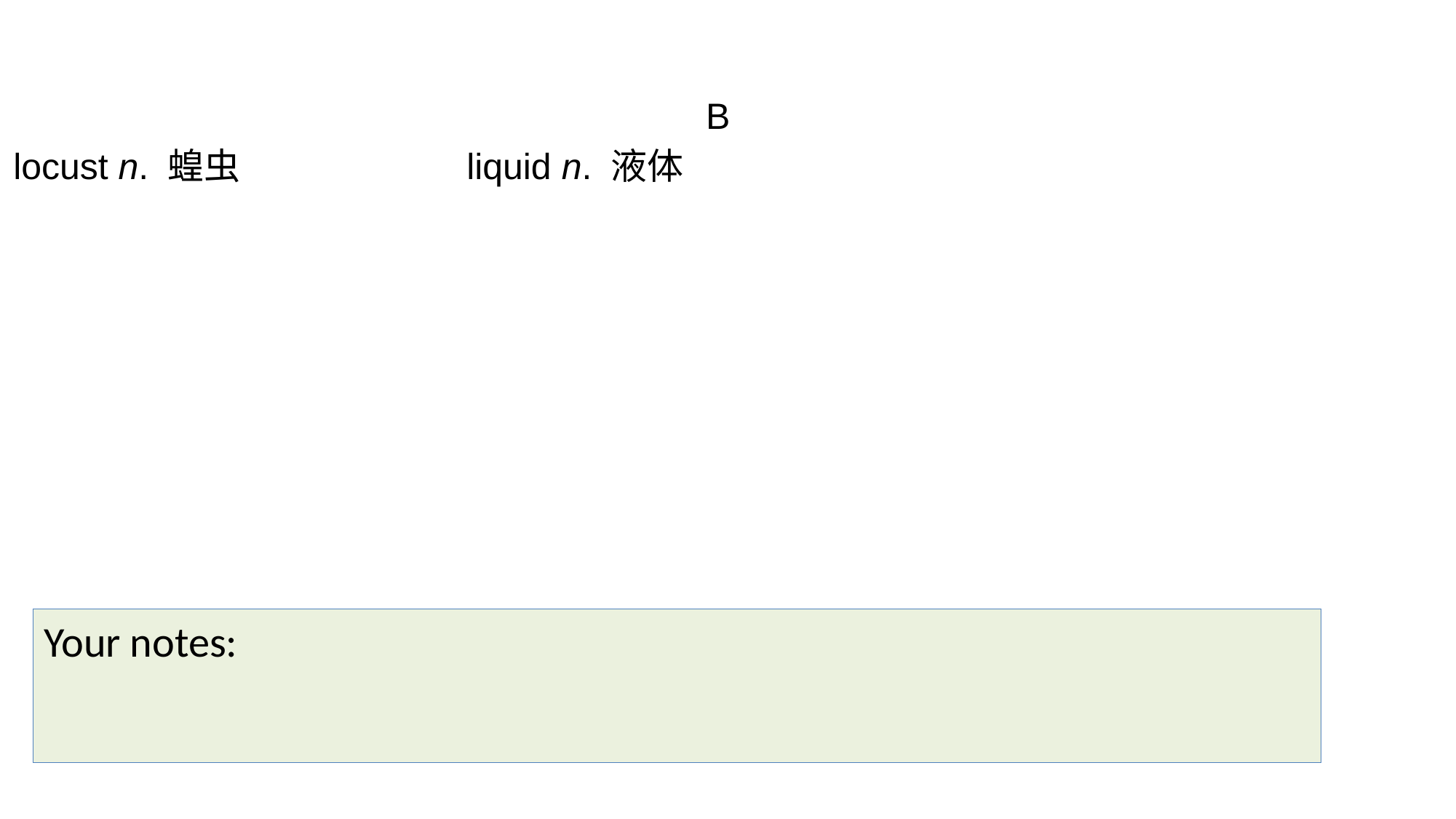

B
locust n. 蝗虫		 liquid n. 液体
Your notes: